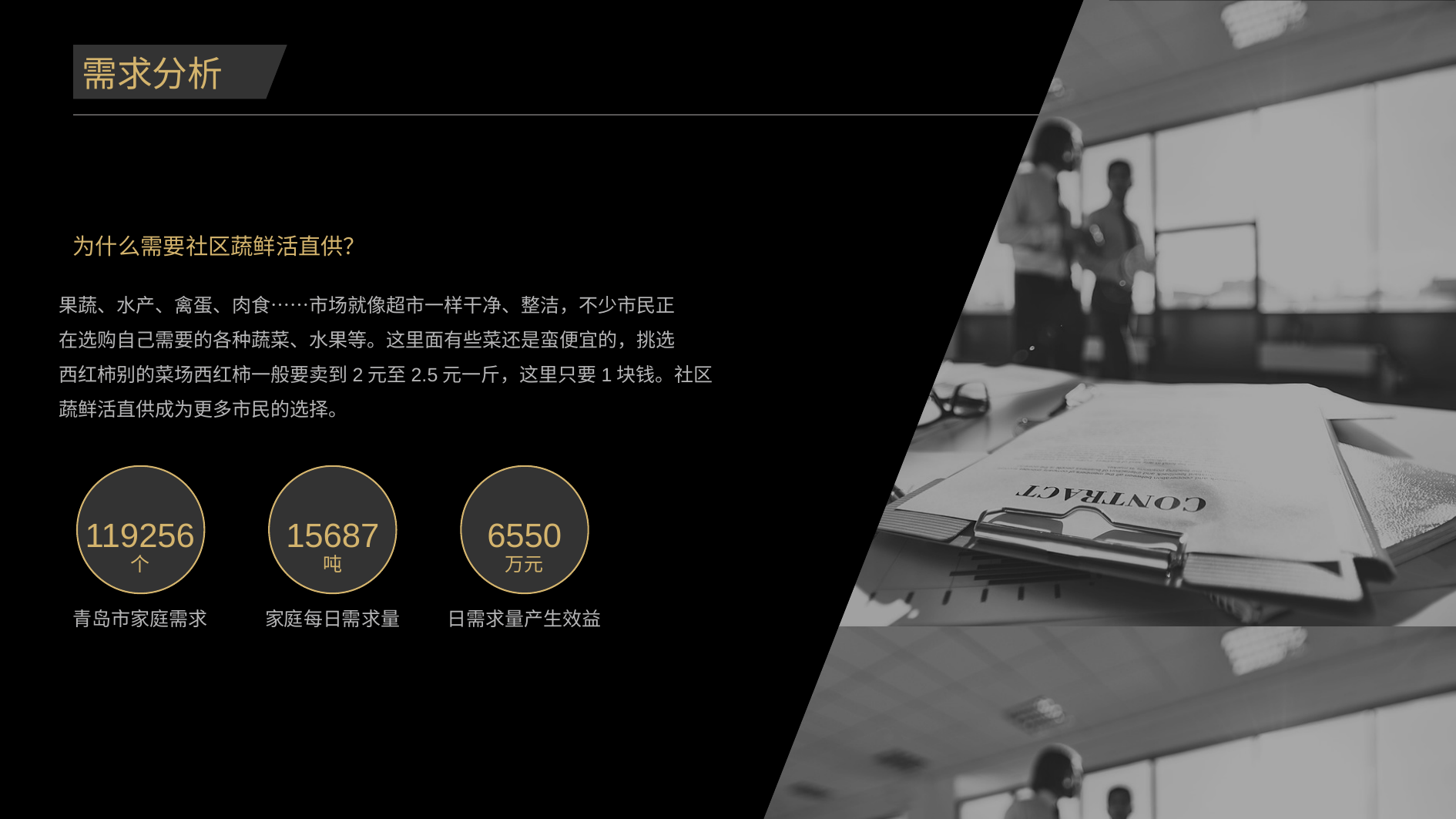

需求分析

为什么需要社区蔬鲜活直供？
果蔬、水产、禽蛋、肉食……市场就像超市一样干净、整洁，不少市民正
在选购自己需要的各种蔬菜、水果等。这里面有些菜还是蛮便宜的，挑选
西红柿别的菜场西红柿一般要卖到2元至2.5元一斤，这里只要1块钱。社区
蔬鲜活直供成为更多市民的选择。

119256
个
15687
吨
6550
万元
青岛市家庭需求
家庭每日需求量
日需求量产生效益